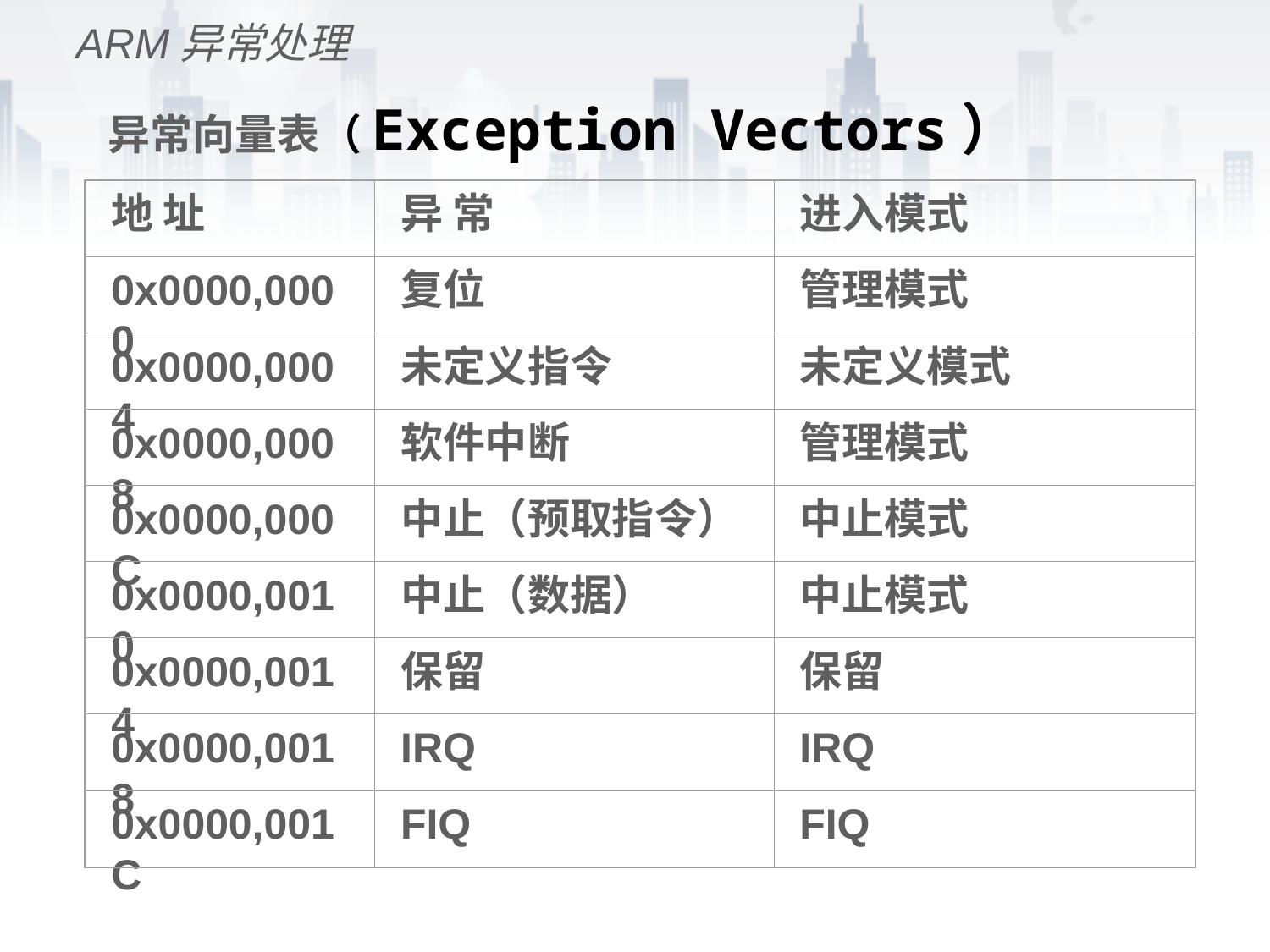

ARM异常处理
# 异常向量表（Exception Vectors）

地 址

异 常

进入模式

0x0000,0000

复位

管理模式

0x0000,0004

未定义指令

未定义模式

0x0000,0008

软件中断

管理模式

0x0000,000C

中止（预取指令）

中止模式

0x0000,0010

中止（数据）

中止模式

0x0000,0014

保留

保留

0x0000,0018

IRQ

IRQ

0x0000,001C

FIQ

FIQ